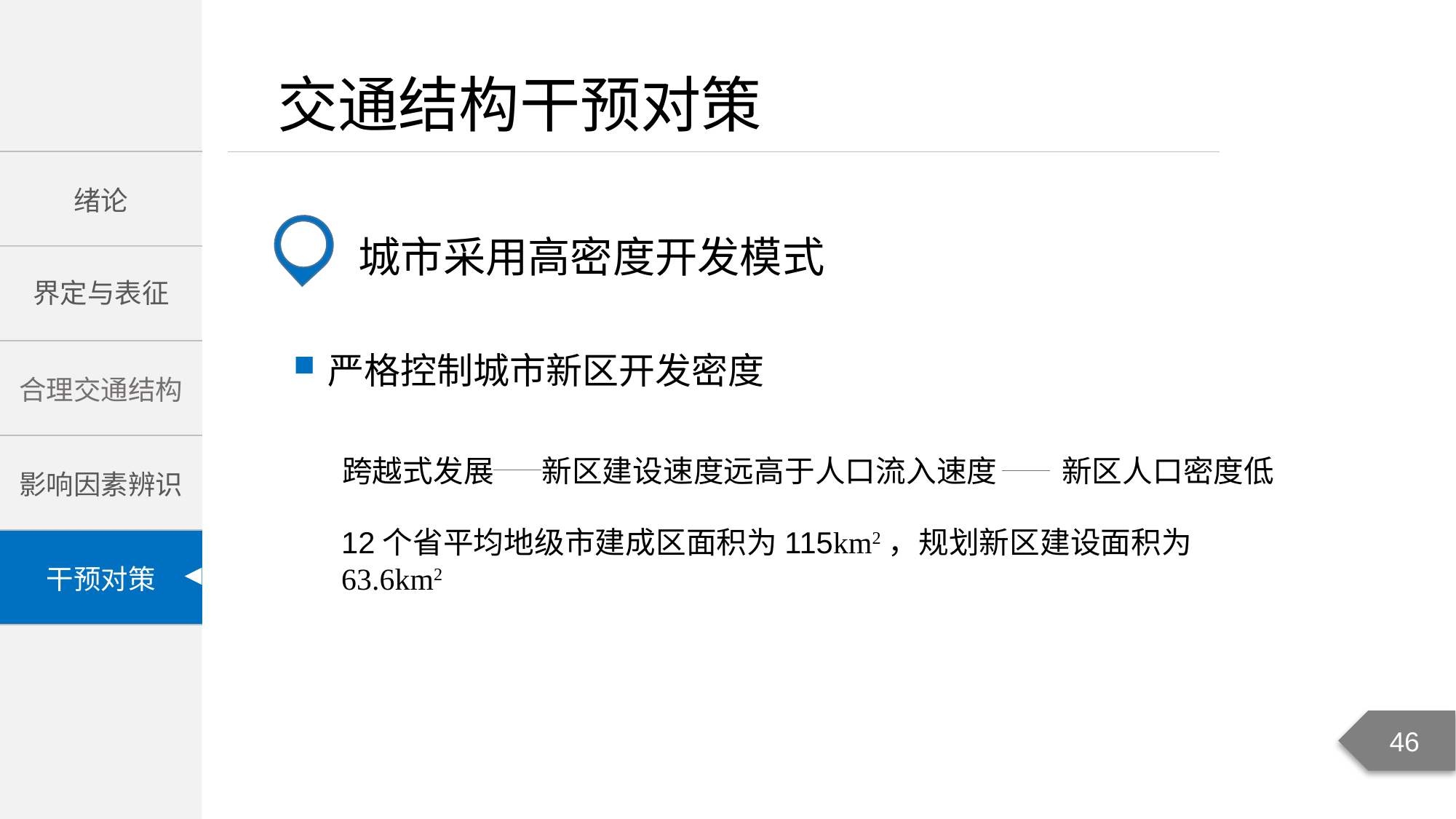

严格控制城市新区开发密度
跨越式发展
新区建设速度远高于人口流入速度
新区人口密度低
12个省平均地级市建成区面积为115km2，规划新区建设面积为63.6km2